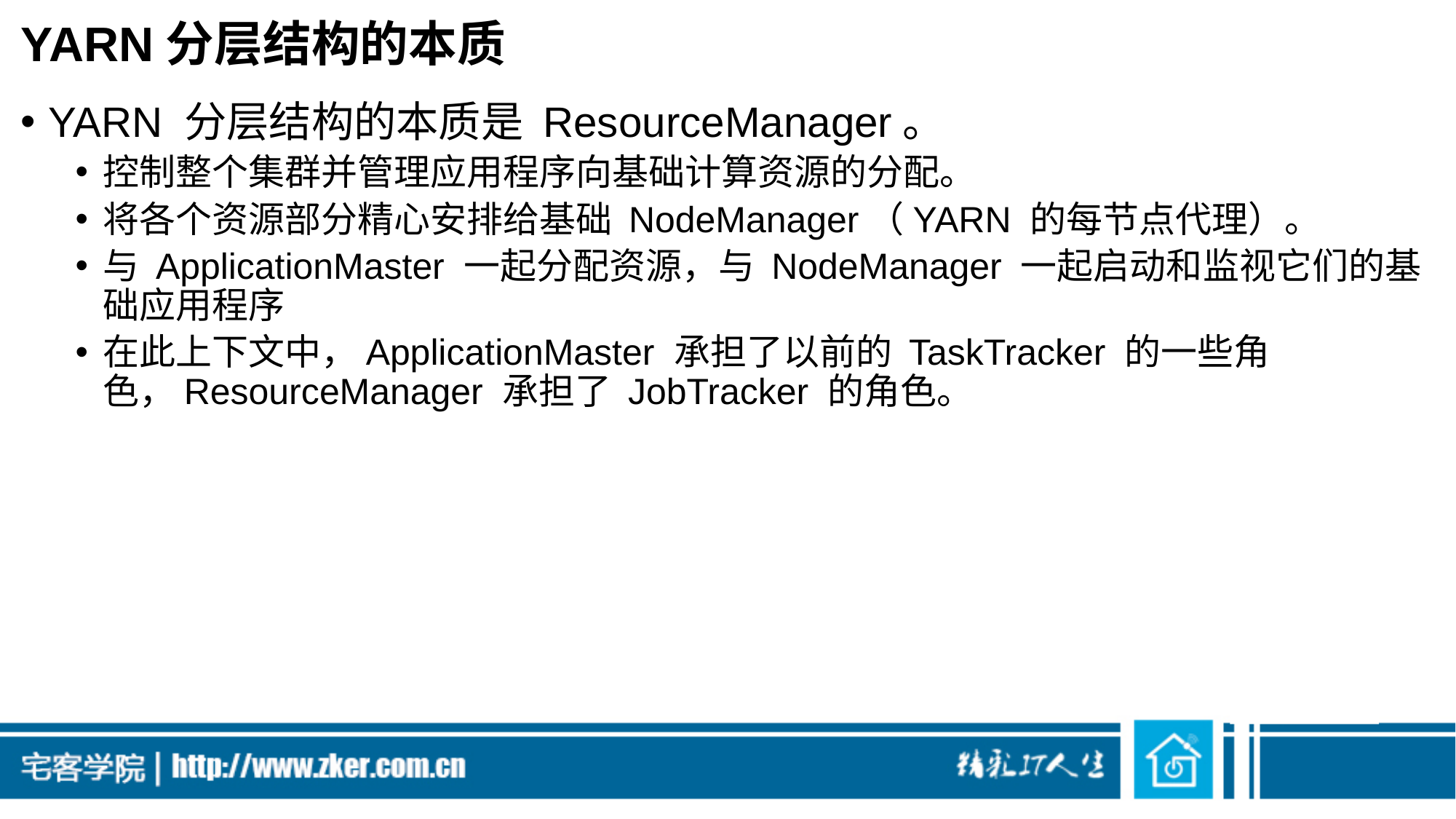

# YARN分层结构的本质
YARN 分层结构的本质是 ResourceManager。
控制整个集群并管理应用程序向基础计算资源的分配。
将各个资源部分精心安排给基础 NodeManager（YARN 的每节点代理）。
与 ApplicationMaster 一起分配资源，与 NodeManager 一起启动和监视它们的基础应用程序
在此上下文中，ApplicationMaster 承担了以前的 TaskTracker 的一些角色，ResourceManager 承担了 JobTracker 的角色。